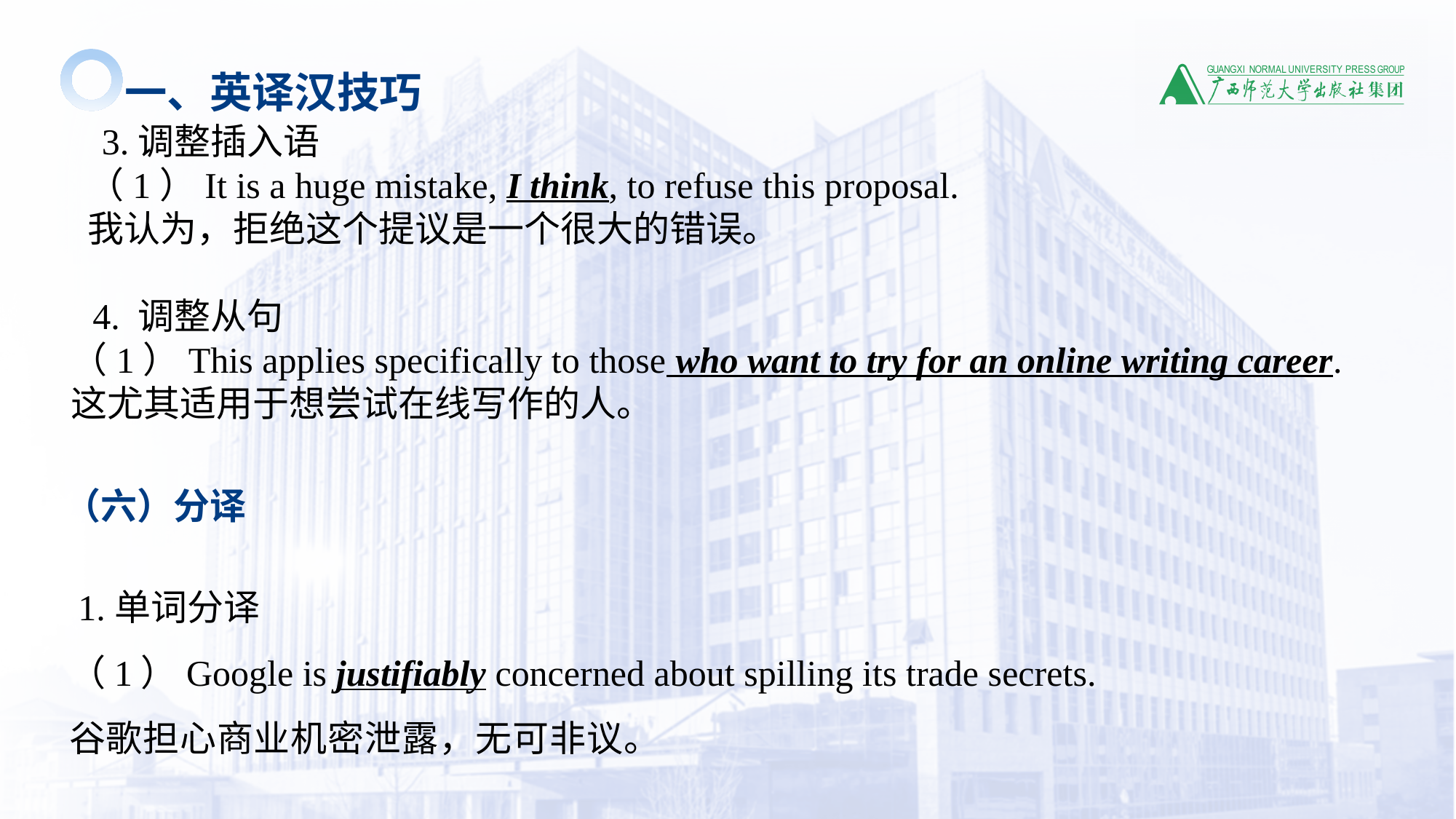

一、英译汉技巧
       3.调整插入语
     （1）It is a huge mistake, I think, to refuse this proposal.
     我认为，拒绝这个提议是一个很大的错误。

      4. 调整从句
   （1）This applies specifically to those who want to try for an online writing career.
   这尤其适用于想尝试在线写作的人。
         （六）分译
 1.单词分译
（1）Google is justifiably concerned about spilling its trade secrets.
谷歌担心商业机密泄露，无可非议。